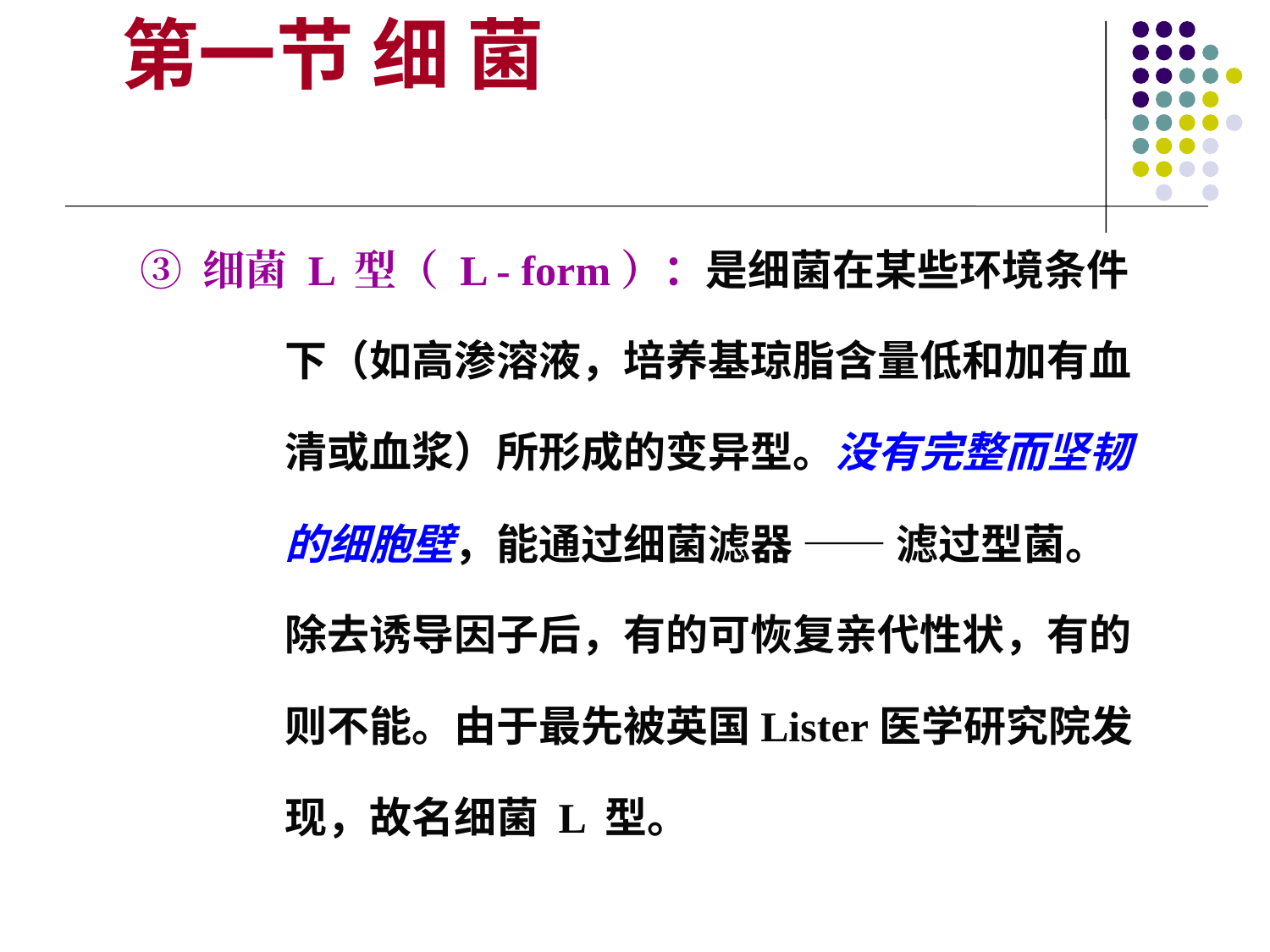

第一节 细 菌
③ 细菌 L 型（ L - form）：是细菌在某些环境条件下（如高渗溶液，培养基琼脂含量低和加有血清或血浆）所形成的变异型。没有完整而坚韧的细胞壁，能通过细菌滤器 —— 滤过型菌。除去诱导因子后，有的可恢复亲代性状，有的则不能。由于最先被英国Lister医学研究院发现，故名细菌 L 型。